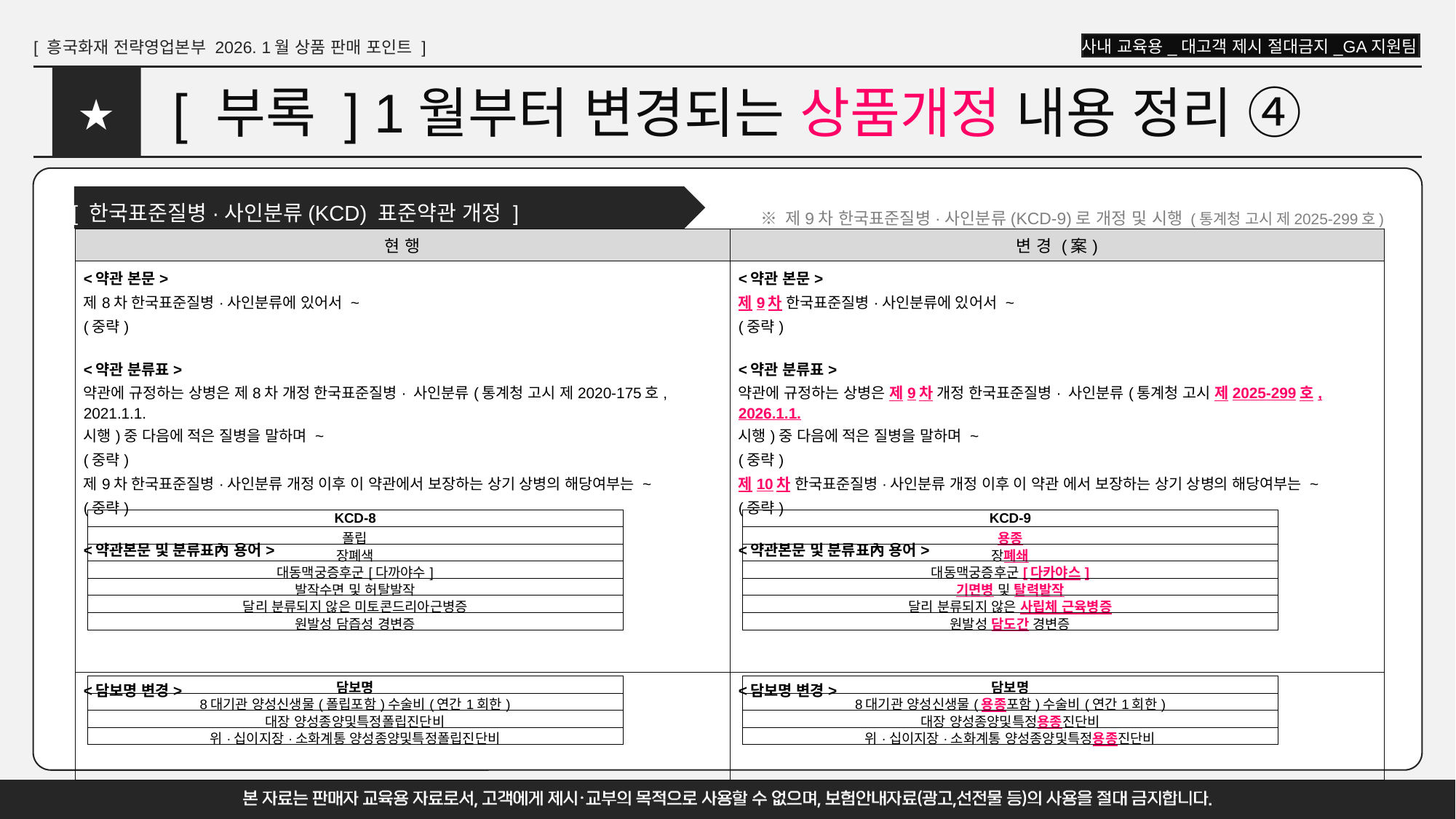

# [ 부록 ] 1월부터 변경되는 상품개정 내용 정리 ④
★
[ 한국표준질병·사인분류(KCD) 표준약관 개정 ]

※ 제9차 한국표준질병·사인분류(KCD-9)로 개정 및 시행 (통계청 고시 제2025-299호)
| 현 행 | 변 경 (案) |
| --- | --- |
| <약관 본문> 제8차 한국표준질병·사인분류에 있어서 ~ (중략) <약관 분류표> 약관에 규정하는 상병은 제8차 개정 한국표준질병· 사인분류(통계청 고시 제2020-175호, 2021.1.1. 시행)중 다음에 적은 질병을 말하며 ~ (중략) 제9차 한국표준질병·사인분류 개정 이후 이 약관에서 보장하는 상기 상병의 해당여부는 ~ (중략) <약관본문 및 분류표內 용어> | <약관 본문> 제9차 한국표준질병·사인분류에 있어서 ~ (중략) <약관 분류표> 약관에 규정하는 상병은 제9차 개정 한국표준질병· 사인분류(통계청 고시 제2025-299호, 2026.1.1. 시행)중 다음에 적은 질병을 말하며 ~ (중략) 제10차 한국표준질병·사인분류 개정 이후 이 약관 에서 보장하는 상기 상병의 해당여부는 ~ (중략) <약관본문 및 분류표內 용어> |
| <담보명 변경> | <담보명 변경> |
| KCD-8 |
| --- |
| 폴립 |
| 장폐색 |
| 대동맥궁증후군[다까야수] |
| 발작수면 및 허탈발작 |
| 달리 분류되지 않은 미토콘드리아근병증 |
| 원발성 담즙성 경변증 |
| KCD-9 |
| --- |
| 용종 |
| 장폐쇄 |
| 대동맥궁증후군[다카야스] |
| 기면병 및 탈력발작 |
| 달리 분류되지 않은 사립체 근육병증 |
| 원발성 담도간 경변증 |
| 담보명 |
| --- |
| 8대기관 양성신생물(폴립포함)수술비(연간1회한) |
| 대장 양성종양및특정폴립진단비 |
| 위·십이지장·소화계통 양성종양및특정폴립진단비 |
| 담보명 |
| --- |
| 8대기관 양성신생물(용종포함)수술비(연간1회한) |
| 대장 양성종양및특정용종진단비 |
| 위·십이지장·소화계통 양성종양및특정용종진단비 |